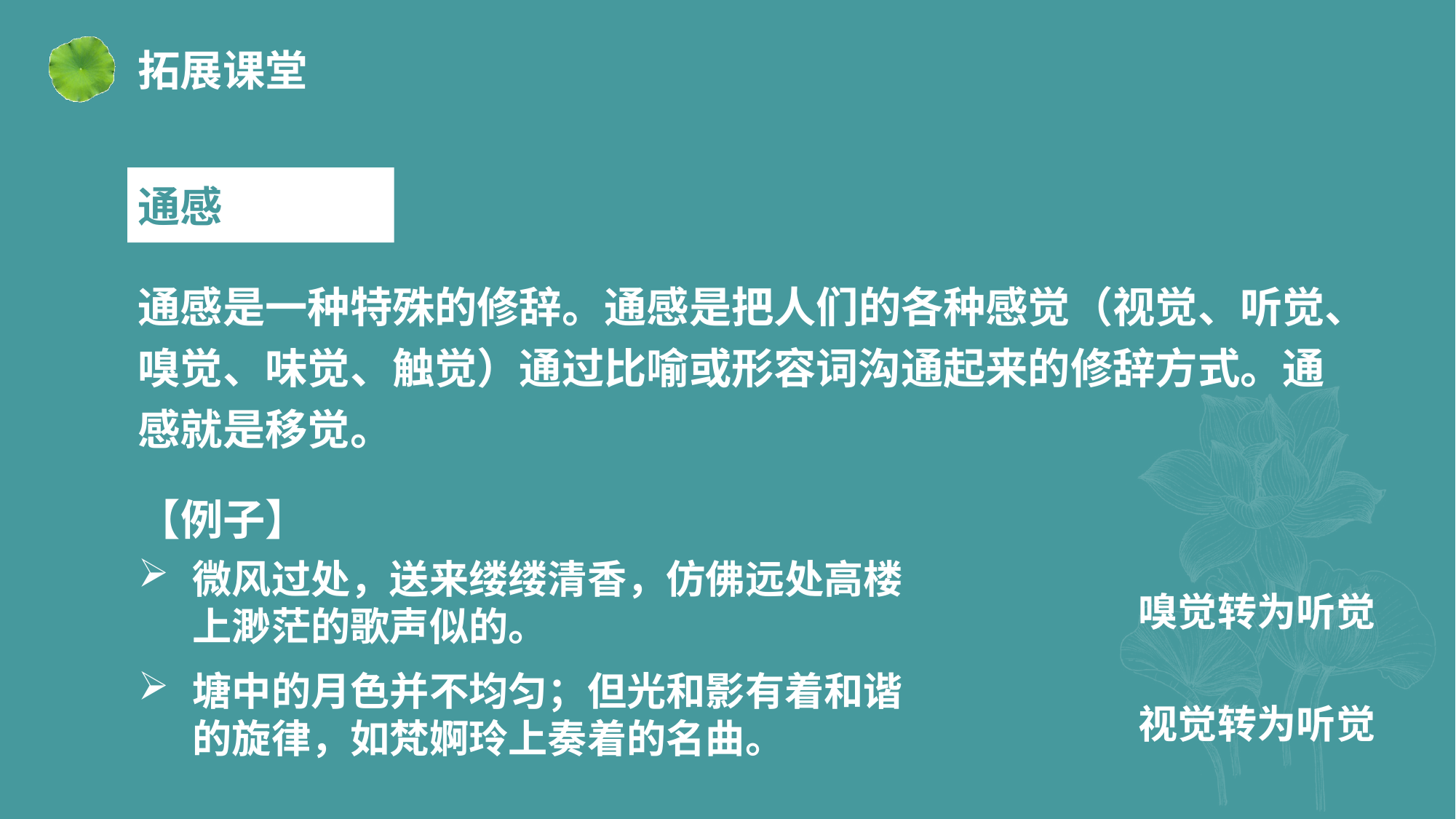

拓展课堂
通感
通感是一种特殊的修辞。通感是把人们的各种感觉（视觉、听觉、嗅觉、味觉、触觉）通过比喻或形容词沟通起来的修辞方式。通感就是移觉。
【例子】
微风过处，送来缕缕清香，仿佛远处高楼上渺茫的歌声似的。
嗅觉转为听觉
塘中的月色并不均匀；但光和影有着和谐的旋律，如梵婀玲上奏着的名曲。
视觉转为听觉